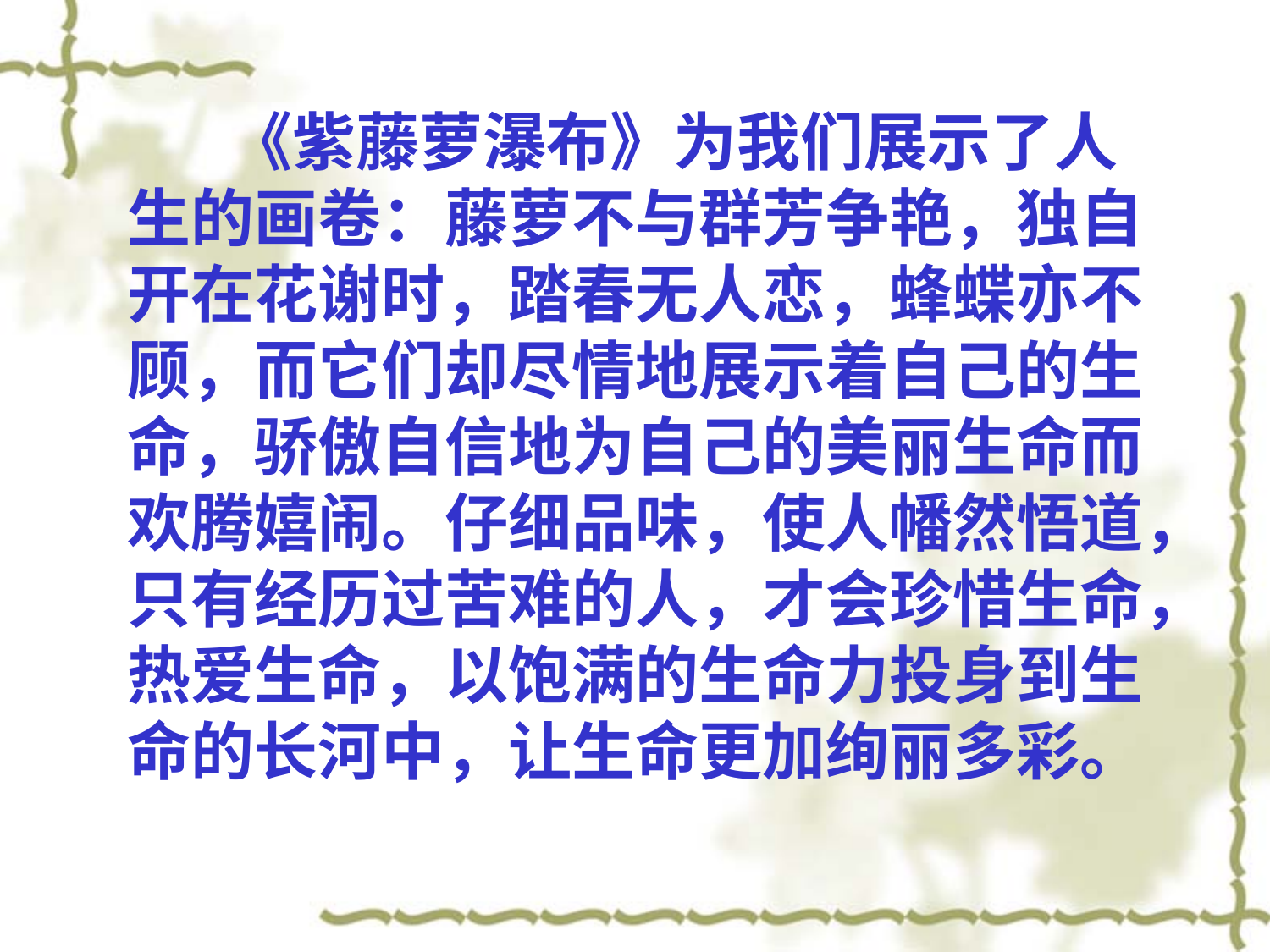

《紫藤萝瀑布》为我们展示了人生的画卷：藤萝不与群芳争艳，独自开在花谢时，踏春无人恋，蜂蝶亦不顾，而它们却尽情地展示着自己的生命，骄傲自信地为自己的美丽生命而欢腾嬉闹。仔细品味，使人幡然悟道，只有经历过苦难的人，才会珍惜生命，热爱生命，以饱满的生命力投身到生命的长河中，让生命更加绚丽多彩。